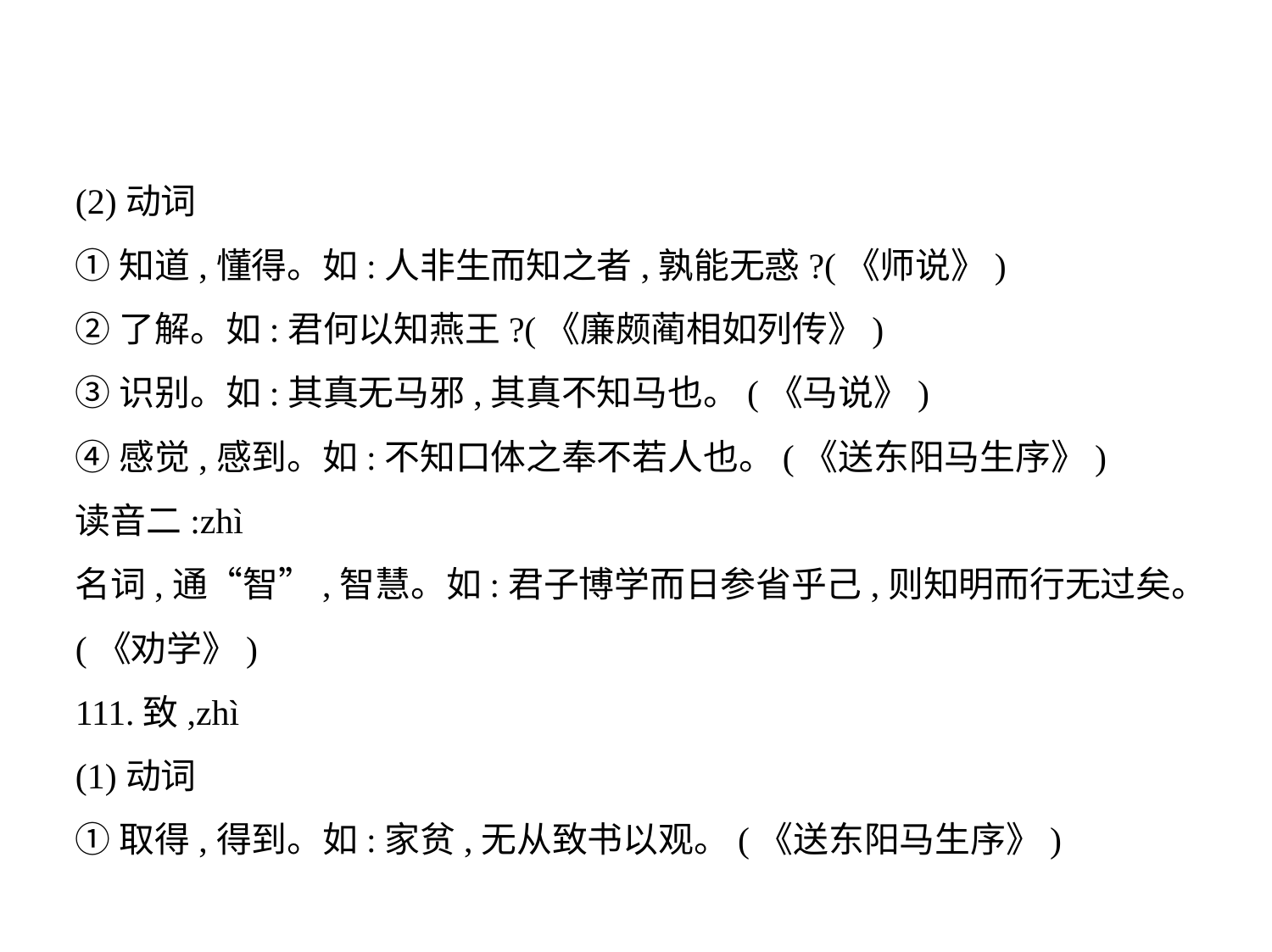

(2)动词
①知道,懂得。如:人非生而知之者,孰能无惑?(《师说》)
②了解。如:君何以知燕王?(《廉颇蔺相如列传》)
③识别。如:其真无马邪,其真不知马也。(《马说》)
④感觉,感到。如:不知口体之奉不若人也。(《送东阳马生序》)
读音二:zhì
名词,通“智”,智慧。如:君子博学而日参省乎己,则知明而行无过矣。
(《劝学》)
111.致,zhì
(1)动词
①取得,得到。如:家贫,无从致书以观。(《送东阳马生序》)